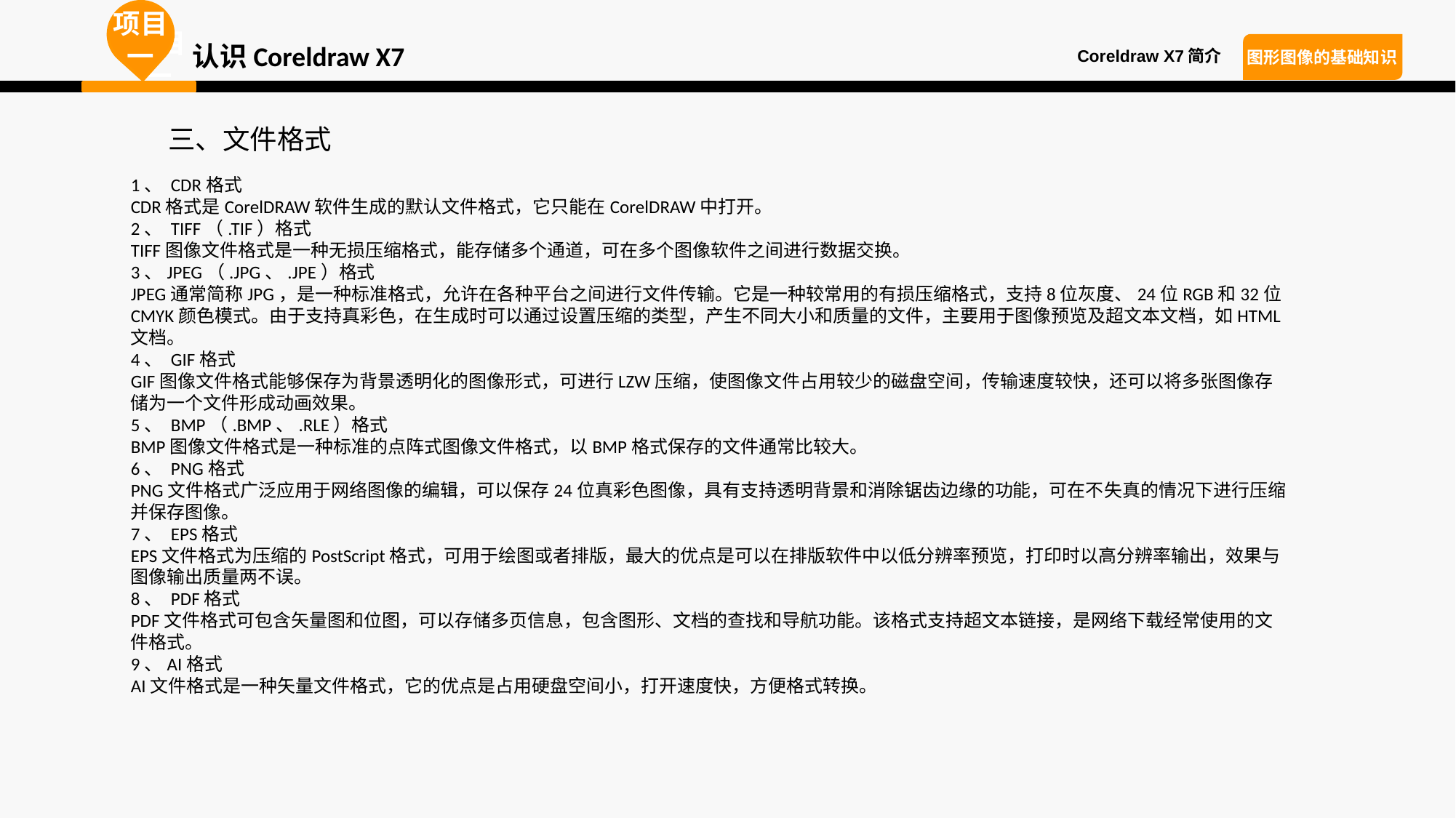

项目一

项目一
项目一
认识Coreldraw X7

Coreldraw X7简介
图形图像的基础知识
三、文件格式
1、 CDR格式
CDR格式是CorelDRAW软件生成的默认文件格式，它只能在CorelDRAW中打开。
2、 TIFF（.TIF）格式
TIFF图像文件格式是一种无损压缩格式，能存储多个通道，可在多个图像软件之间进行数据交换。
3、JPEG（.JPG、.JPE）格式
JPEG通常简称JPG，是一种标准格式，允许在各种平台之间进行文件传输。它是一种较常用的有损压缩格式，支持8位灰度、24位RGB和32位CMYK颜色模式。由于支持真彩色，在生成时可以通过设置压缩的类型，产生不同大小和质量的文件，主要用于图像预览及超文本文档，如HTML文档。
4、 GIF格式
GIF图像文件格式能够保存为背景透明化的图像形式，可进行LZW压缩，使图像文件占用较少的磁盘空间，传输速度较快，还可以将多张图像存储为一个文件形成动画效果。
5、 BMP（.BMP、.RLE）格式
BMP图像文件格式是一种标准的点阵式图像文件格式，以BMP格式保存的文件通常比较大。
6、 PNG格式
PNG文件格式广泛应用于网络图像的编辑，可以保存24位真彩色图像，具有支持透明背景和消除锯齿边缘的功能，可在不失真的情况下进行压缩并保存图像。
7、 EPS格式
EPS文件格式为压缩的PostScript格式，可用于绘图或者排版，最大的优点是可以在排版软件中以低分辨率预览，打印时以高分辨率输出，效果与图像输出质量两不误。
8、 PDF格式
PDF文件格式可包含矢量图和位图，可以存储多页信息，包含图形、文档的查找和导航功能。该格式支持超文本链接，是网络下载经常使用的文件格式。
9、AI格式
AI文件格式是一种矢量文件格式，它的优点是占用硬盘空间小，打开速度快，方便格式转换。